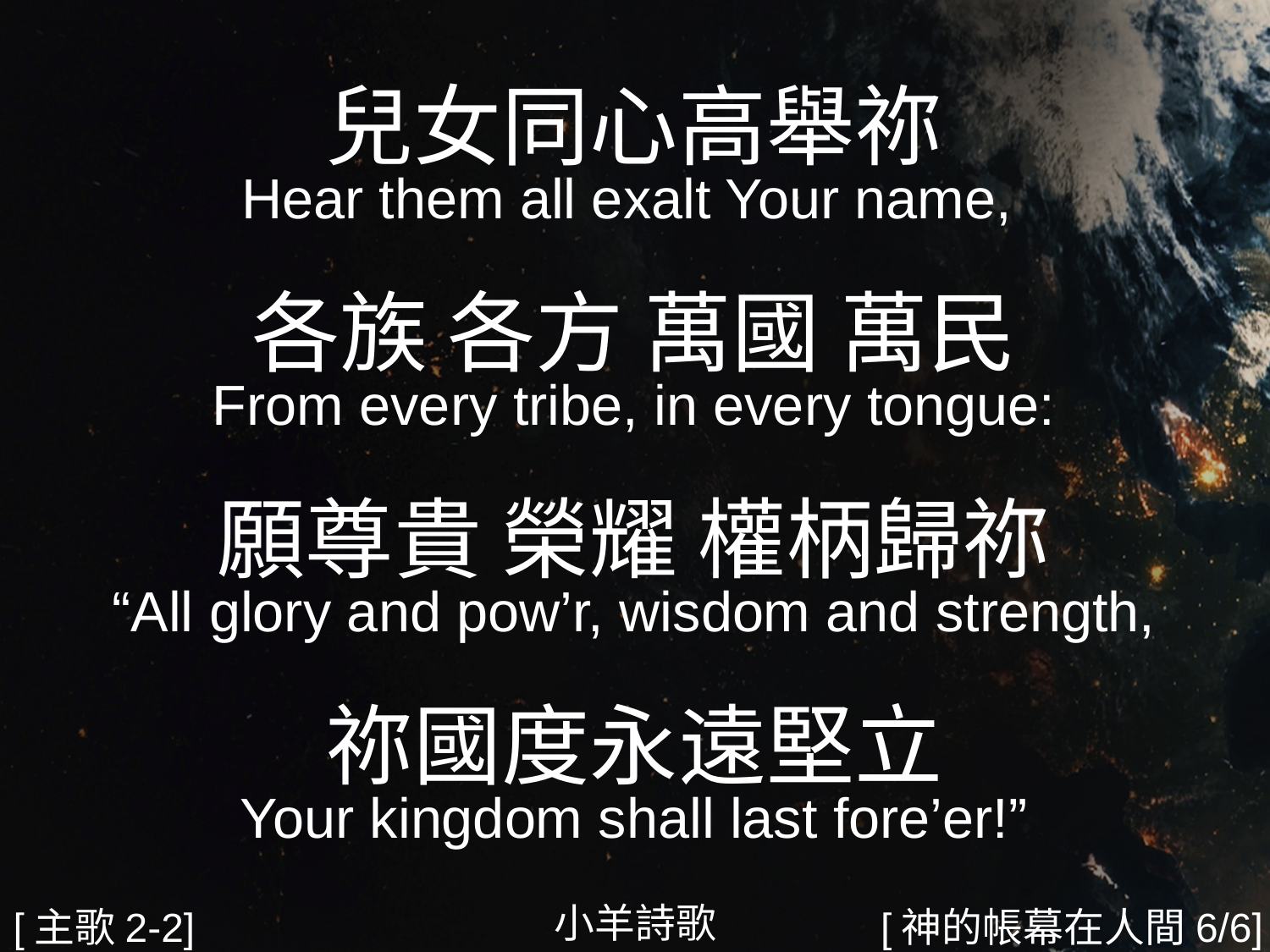

兒女同心高舉祢
Hear them all exalt Your name,

各族 各方 萬國 萬民
From every tribe, in every tongue:

願尊貴 榮耀 權柄歸祢
“All glory and pow’r, wisdom and strength,

祢國度永遠堅立
Your kingdom shall last fore’er!”
#

小羊詩歌
[主歌2-2]
[神的帳幕在人間6/6]